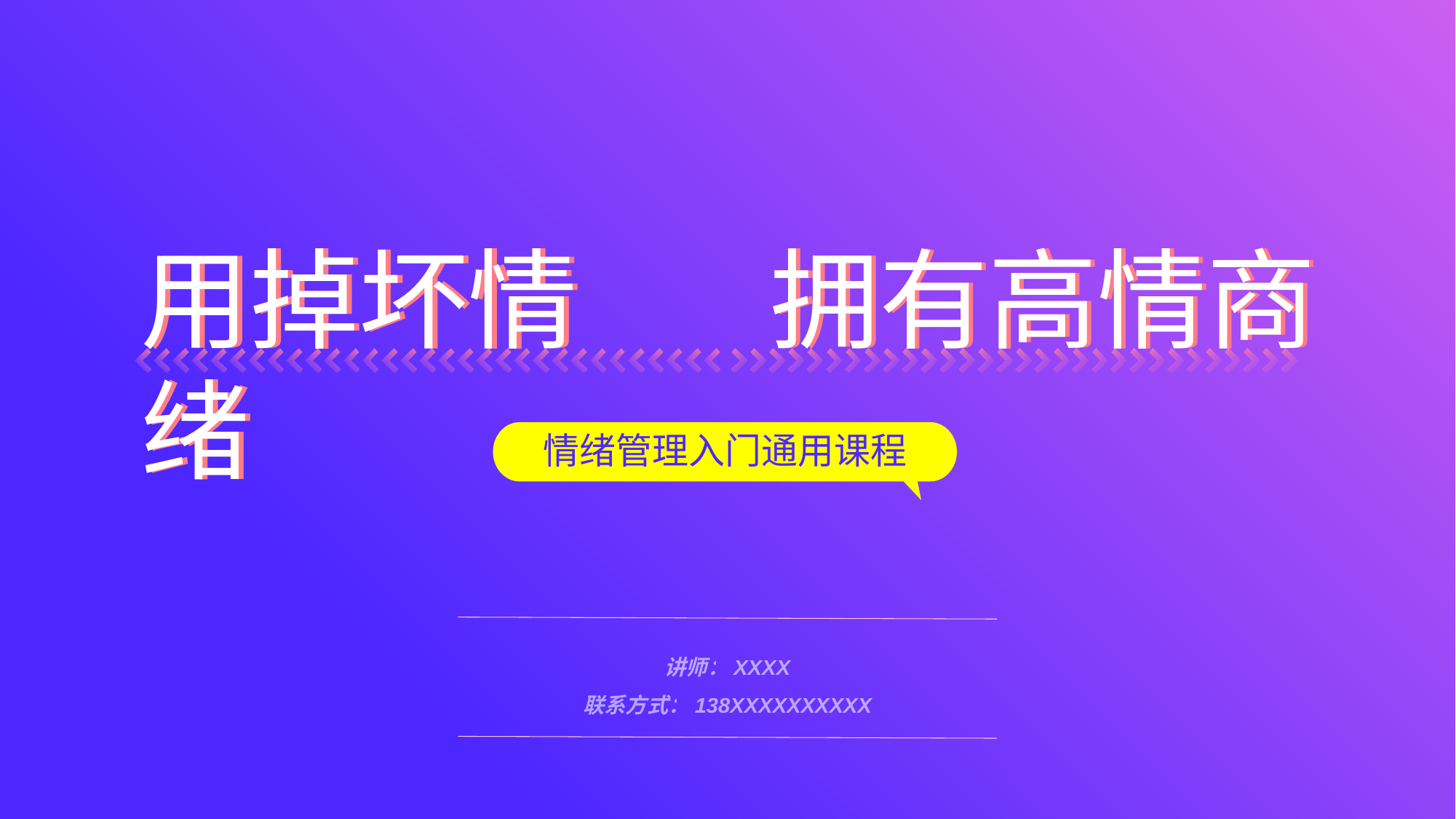

用掉坏情绪
用掉坏情绪
拥有高情商
拥有高情商

情绪管理入门通用课程
讲师：XXXX
联系方式：138XXXXXXXXXX